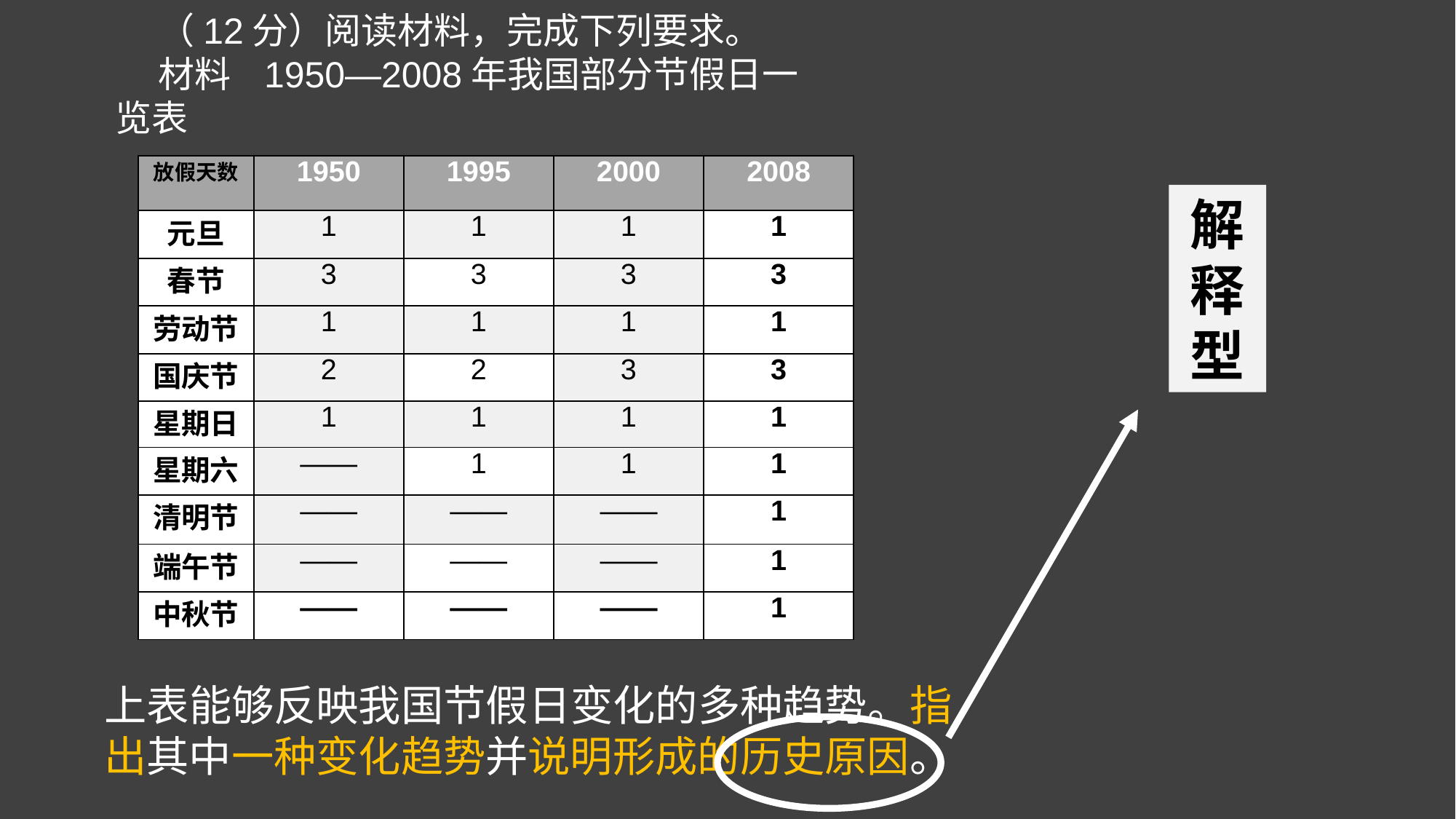

（12分）阅读材料，完成下列要求。
材料   1950—2008年我国部分节假日一览表

| 放假天数 | 1950 | 1995 | 2000 | 2008 |
| --- | --- | --- | --- | --- |
| 元旦 | 1 | 1 | 1 | 1 |
| 春节 | 3 | 3 | 3 | 3 |
| 劳动节 | 1 | 1 | 1 | 1 |
| 国庆节 | 2 | 2 | 3 | 3 |
| 星期日 | 1 | 1 | 1 | 1 |
| 星期六 | —— | 1 | 1 | 1 |
| 清明节 | —— | —— | —— | 1 |
| 端午节 | —— | —— | —— | 1 |
| 中秋节 | —— | —— | —— | 1 |
解释型
上表能够反映我国节假日变化的多种趋势。指出其中一种变化趋势并说明形成的历史原因。